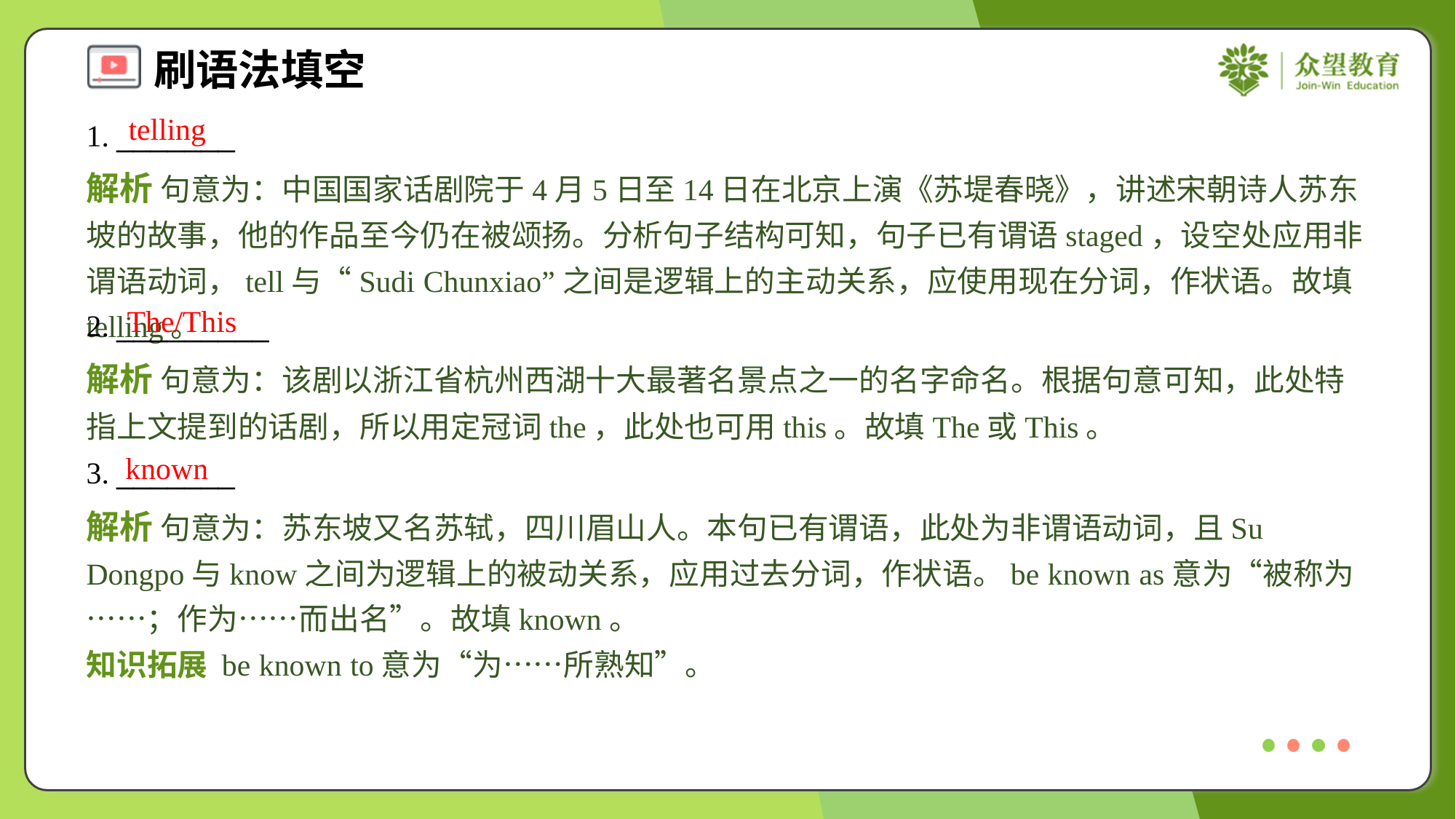

telling
1. _______
解析 句意为：中国国家话剧院于4月5日至14日在北京上演《苏堤春晓》，讲述宋朝诗人苏东坡的故事，他的作品至今仍在被颂扬。分析句子结构可知，句子已有谓语staged，设空处应用非谓语动词，tell与“Sudi Chunxiao”之间是逻辑上的主动关系，应使用现在分词，作状语。故填telling。
The/This
2. _________
解析 句意为：该剧以浙江省杭州西湖十大最著名景点之一的名字命名。根据句意可知，此处特指上文提到的话剧，所以用定冠词the，此处也可用this。故填The或This。
known
3. _______
解析 句意为：苏东坡又名苏轼，四川眉山人。本句已有谓语，此处为非谓语动词，且Su Dongpo与know之间为逻辑上的被动关系，应用过去分词，作状语。be known as意为“被称为……；作为……而出名”。故填known。
知识拓展 be known to意为“为……所熟知”。